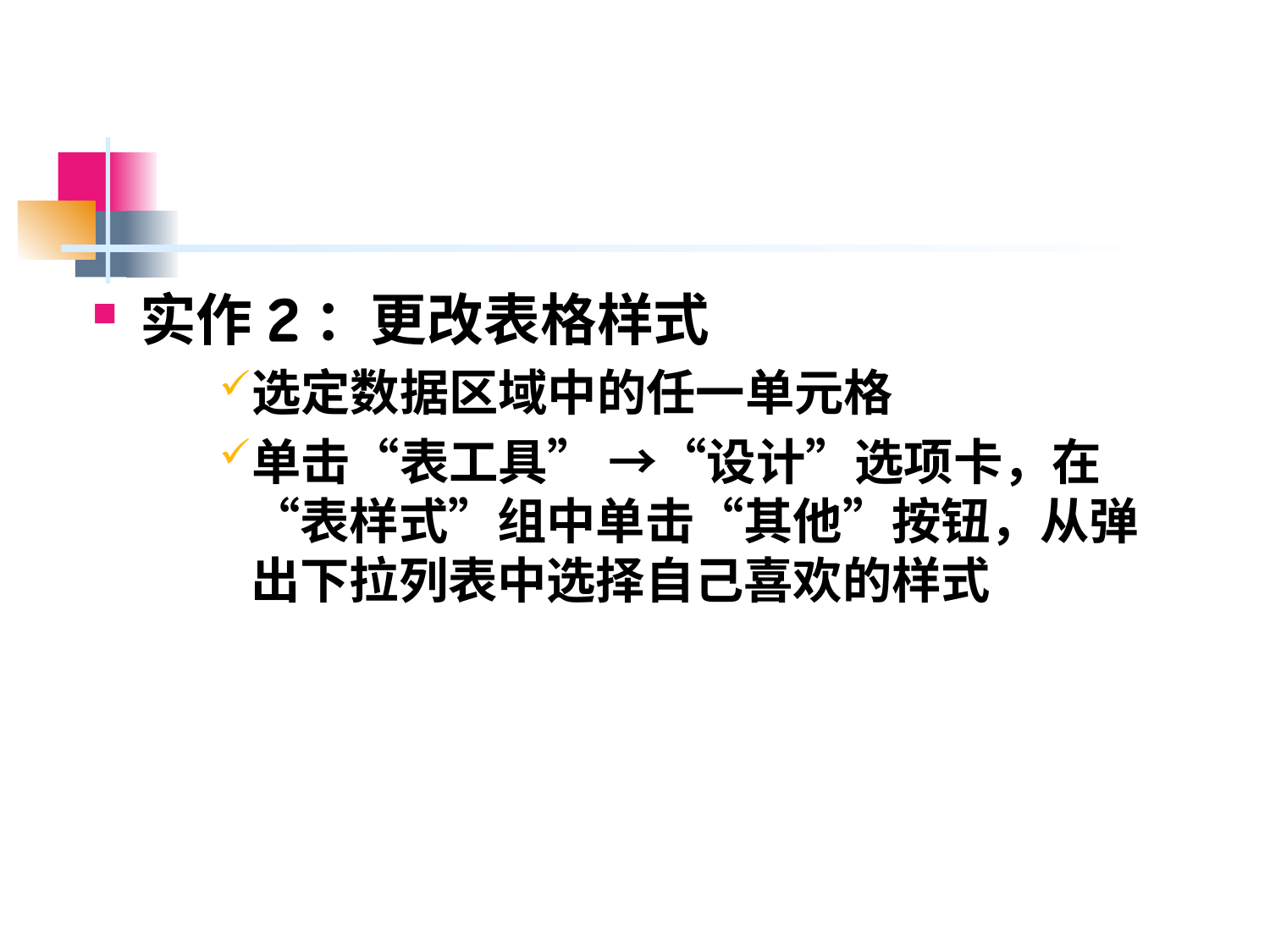

#
实作2：更改表格样式
选定数据区域中的任一单元格
单击“表工具” →“设计”选项卡，在“表样式”组中单击“其他”按钮，从弹出下拉列表中选择自己喜欢的样式